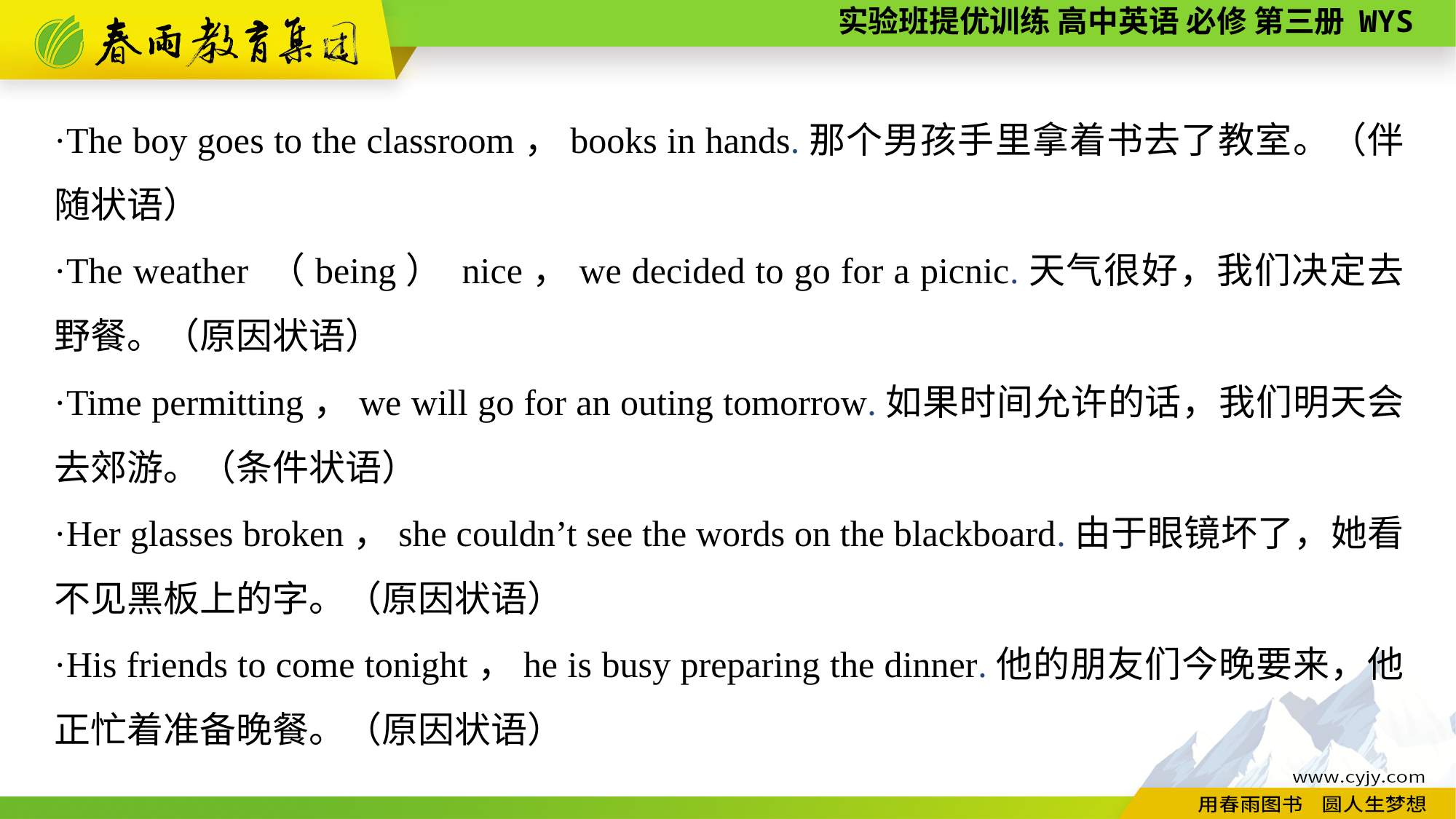

·The boy goes to the classroom，books in hands.那个男孩手里拿着书去了教室。（伴随状语）
·The weather （being） nice，we decided to go for a picnic.天气很好，我们决定去野餐。（原因状语）
·Time permitting，we will go for an outing tomorrow.如果时间允许的话，我们明天会去郊游。（条件状语）
·Her glasses broken，she couldn’t see the words on the blackboard.由于眼镜坏了，她看不见黑板上的字。（原因状语）
·His friends to come tonight，he is busy preparing the dinner.他的朋友们今晚要来，他正忙着准备晚餐。（原因状语）